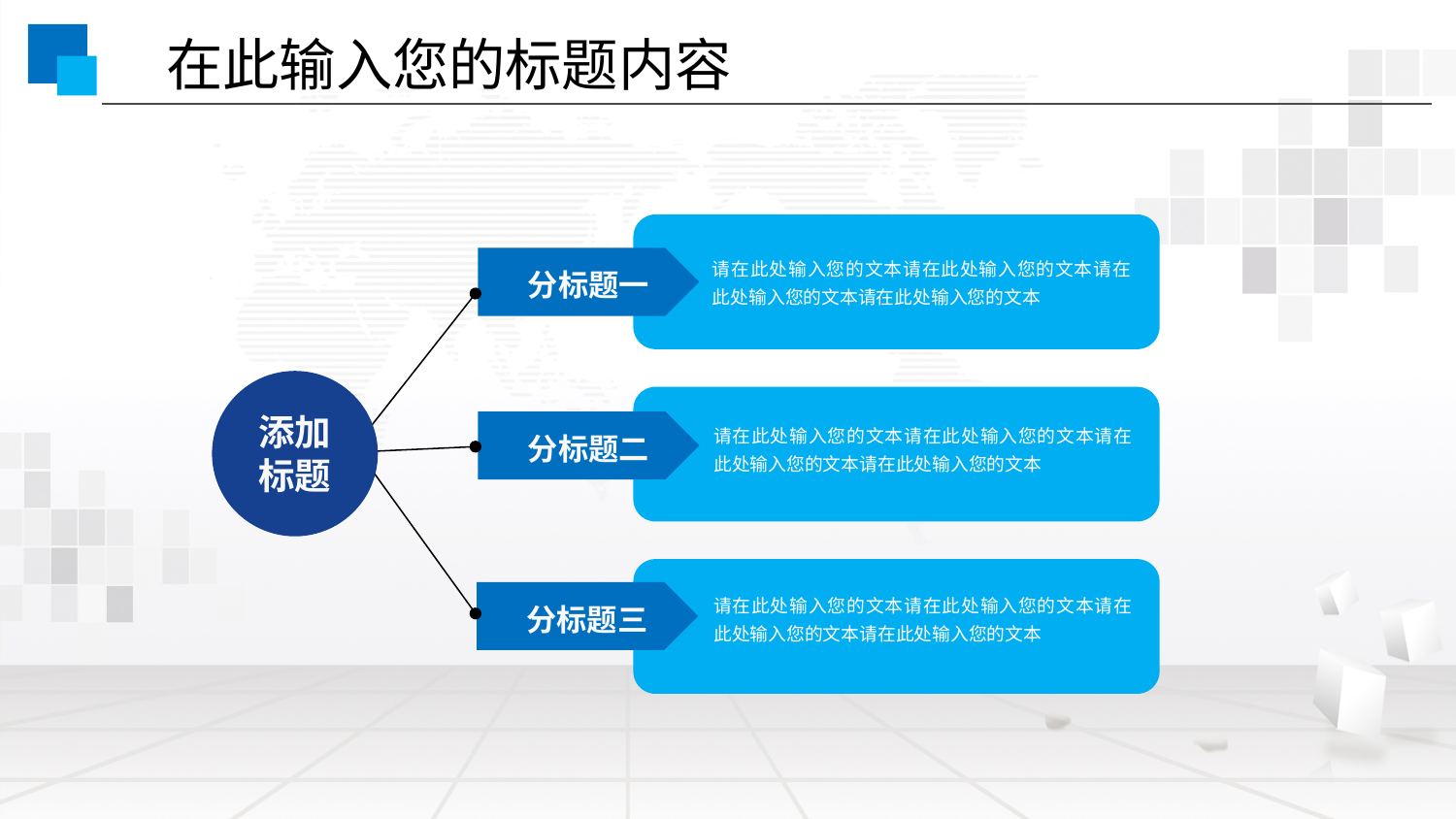

在此输入您的标题内容

请在此处输入您的文本请在此处输入您的文本请在此处输入您的文本请在此处输入您的文本
 分标题一

添加
标题

请在此处输入您的文本请在此处输入您的文本请在此处输入您的文本请在此处输入您的文本
 分标题二

请在此处输入您的文本请在此处输入您的文本请在此处输入您的文本请在此处输入您的文本
 分标题三